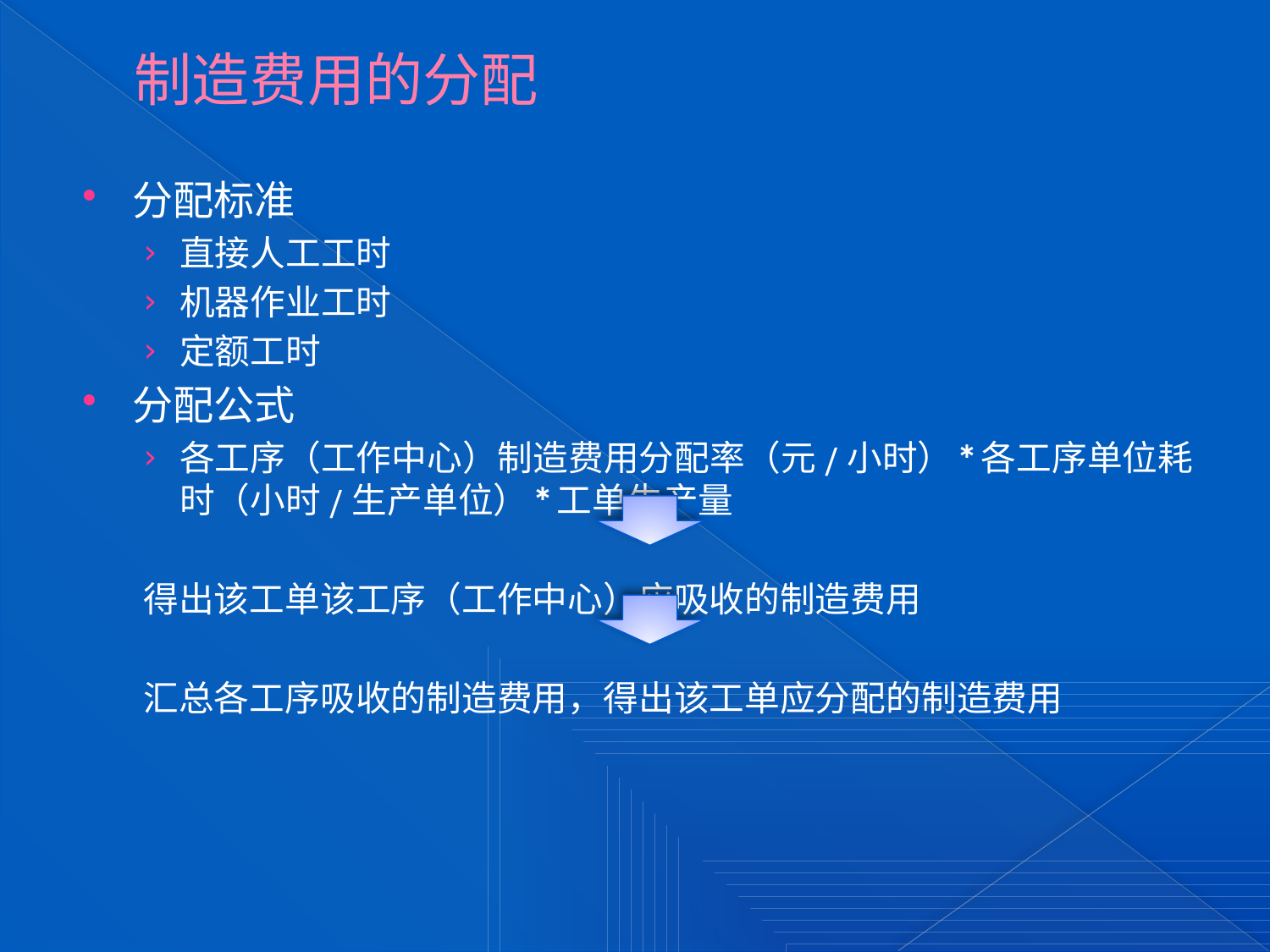

# 制造费用的分配
分配标准
直接人工工时
机器作业工时
定额工时
分配公式
各工序（工作中心）制造费用分配率（元/小时）*各工序单位耗时（小时/生产单位）*工单生产量

得出该工单该工序（工作中心）应吸收的制造费用

汇总各工序吸收的制造费用，得出该工单应分配的制造费用